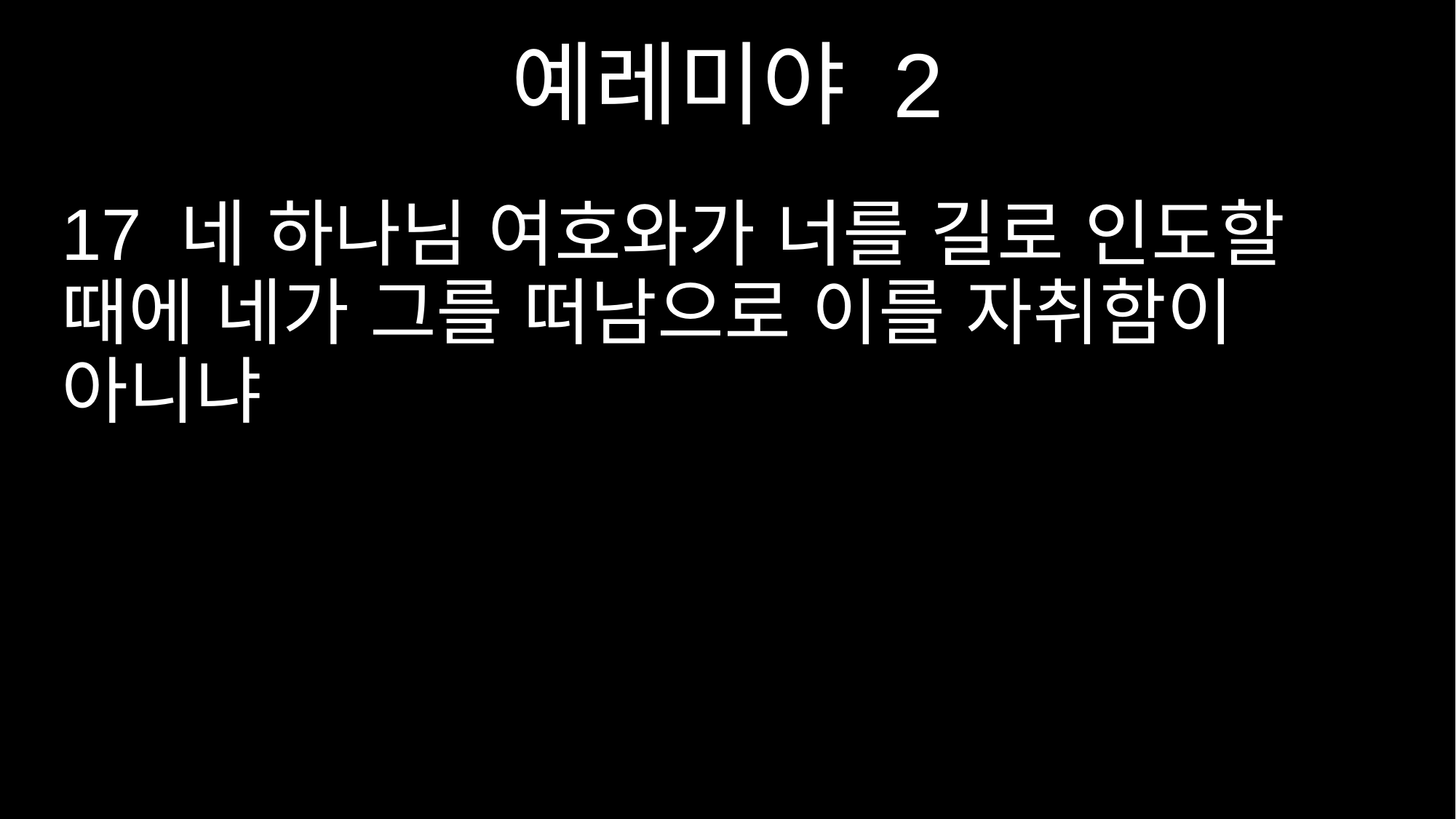

예레미야 2
17 네 하나님 여호와가 너를 길로 인도할 때에 네가 그를 떠남으로 이를 자취함이 아니냐